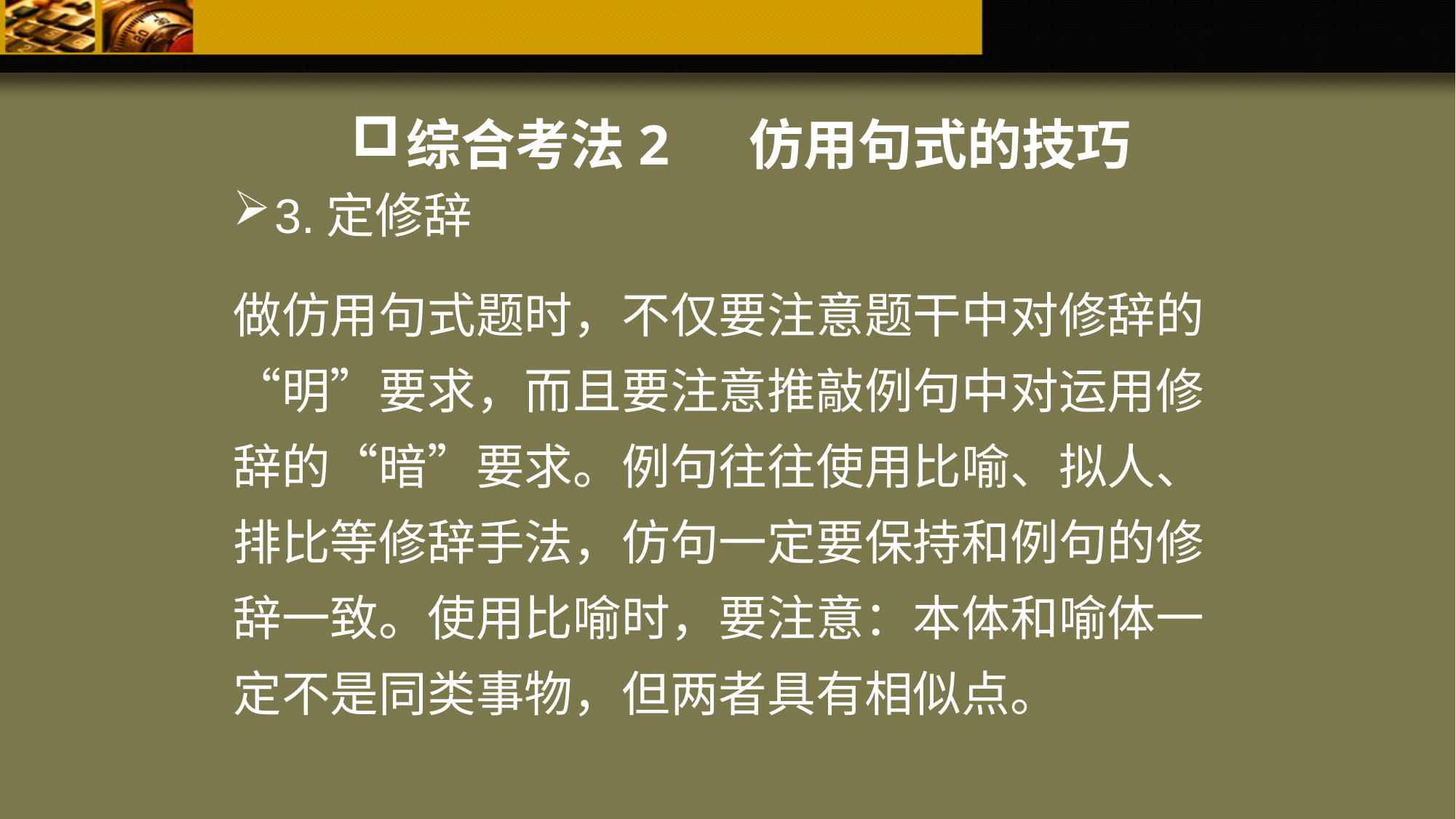

综合考法2  仿用句式的技巧
3.定修辞
做仿用句式题时，不仅要注意题干中对修辞的“明”要求，而且要注意推敲例句中对运用修辞的“暗”要求。例句往往使用比喻、拟人、排比等修辞手法，仿句一定要保持和例句的修辞一致。使用比喻时，要注意：本体和喻体一定不是同类事物，但两者具有相似点。